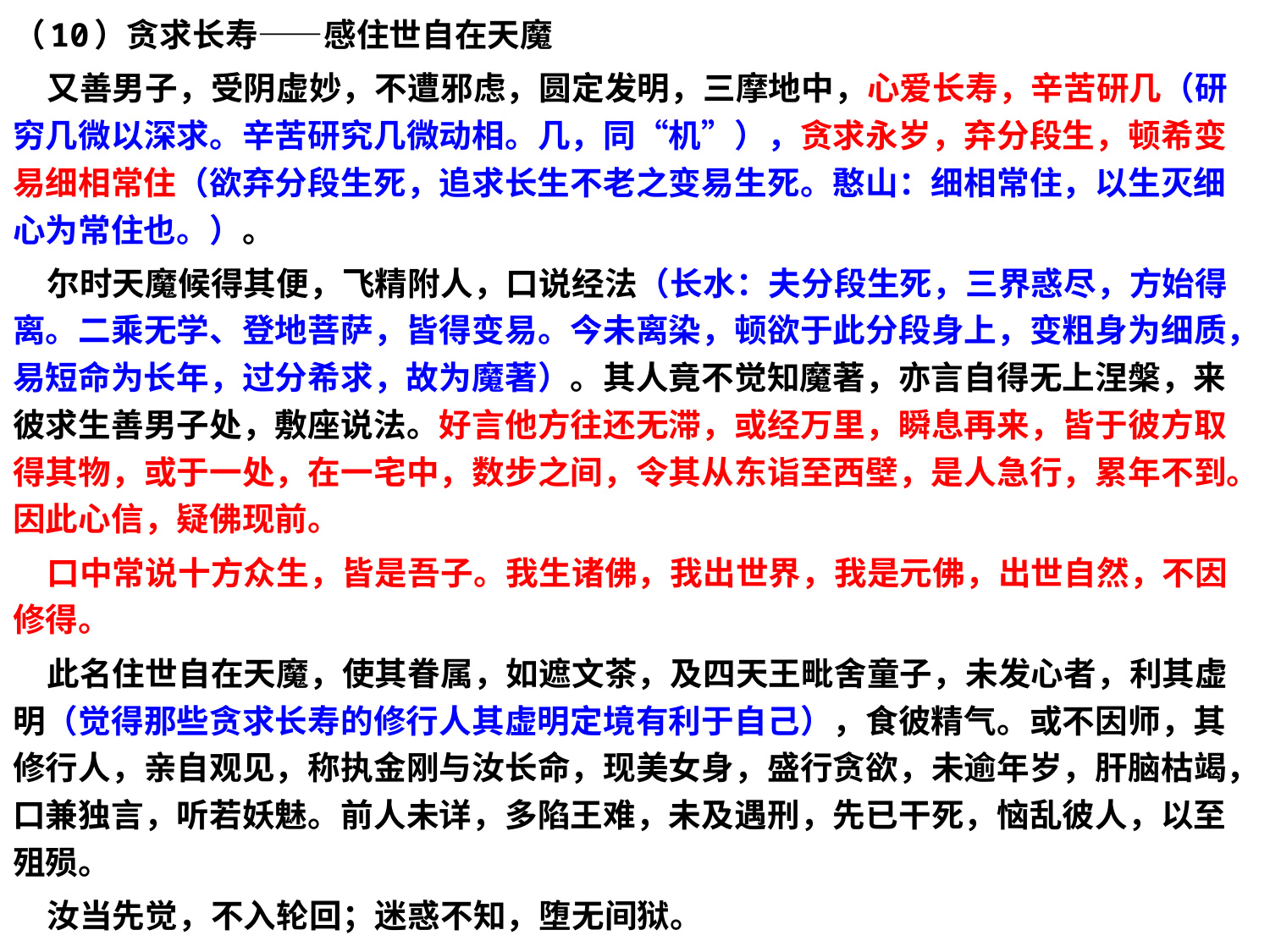

（10）贪求长寿——感住世自在天魔
    又善男子，受阴虚妙，不遭邪虑，圆定发明，三摩地中，心爱长寿，辛苦研几（研穷几微以深求。辛苦研究几微动相。几，同“机”），贪求永岁，弃分段生，顿希变易细相常住（欲弃分段生死，追求长生不老之变易生死。憨山：细相常住，以生灭细心为常住也。）。
    尔时天魔候得其便，飞精附人，口说经法（长水：夫分段生死，三界惑尽，方始得离。二乘无学、登地菩萨，皆得变易。今未离染，顿欲于此分段身上，变粗身为细质，易短命为长年，过分希求，故为魔著）。其人竟不觉知魔著，亦言自得无上涅槃，来彼求生善男子处，敷座说法。好言他方往还无滞，或经万里，瞬息再来，皆于彼方取得其物，或于一处，在一宅中，数步之间，令其从东诣至西壁，是人急行，累年不到。因此心信，疑佛现前。
    口中常说十方众生，皆是吾子。我生诸佛，我出世界，我是元佛，出世自然，不因修得。
    此名住世自在天魔，使其眷属，如遮文茶，及四天王毗舍童子，未发心者，利其虚明（觉得那些贪求长寿的修行人其虚明定境有利于自己），食彼精气。或不因师，其修行人，亲自观见，称执金刚与汝长命，现美女身，盛行贪欲，未逾年岁，肝脑枯竭，口兼独言，听若妖魅。前人未详，多陷王难，未及遇刑，先已干死，恼乱彼人，以至殂殒。
    汝当先觉，不入轮回；迷惑不知，堕无间狱。